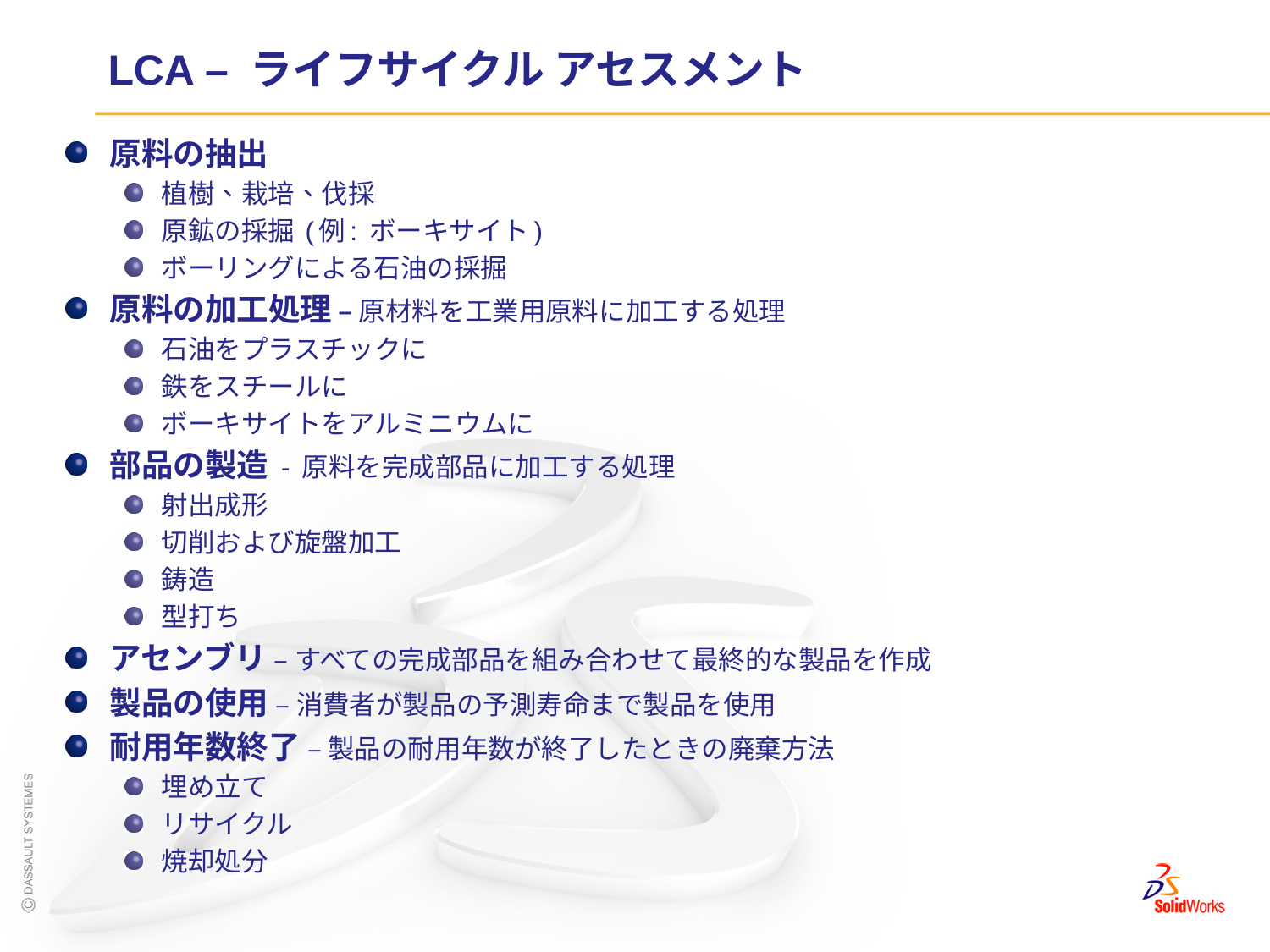

# LCA – ライフサイクル アセスメント
原料の抽出
植樹、栽培、伐採
原鉱の採掘 (例: ボーキサイト)
ボーリングによる石油の採掘
原料の加工処理 – 原材料を工業用原料に加工する処理
石油をプラスチックに
鉄をスチールに
ボーキサイトをアルミニウムに
部品の製造 - 原料を完成部品に加工する処理
射出成形
切削および旋盤加工
鋳造
型打ち
アセンブリ – すべての完成部品を組み合わせて最終的な製品を作成
製品の使用 – 消費者が製品の予測寿命まで製品を使用
耐用年数終了 – 製品の耐用年数が終了したときの廃棄方法
埋め立て
リサイクル
焼却処分